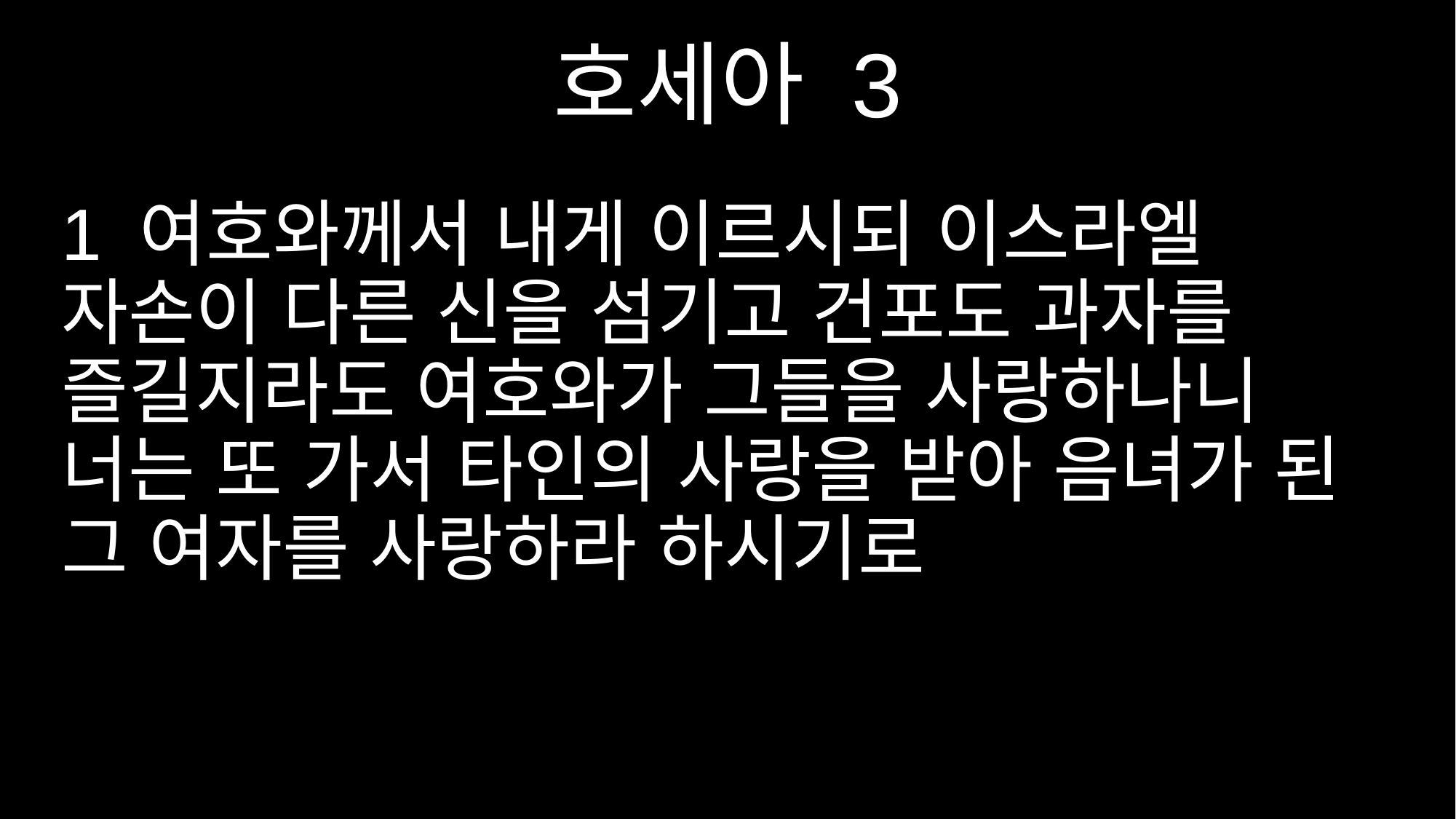

호세아 3
1 여호와께서 내게 이르시되 이스라엘 자손이 다른 신을 섬기고 건포도 과자를 즐길지라도 여호와가 그들을 사랑하나니 너는 또 가서 타인의 사랑을 받아 음녀가 된 그 여자를 사랑하라 하시기로